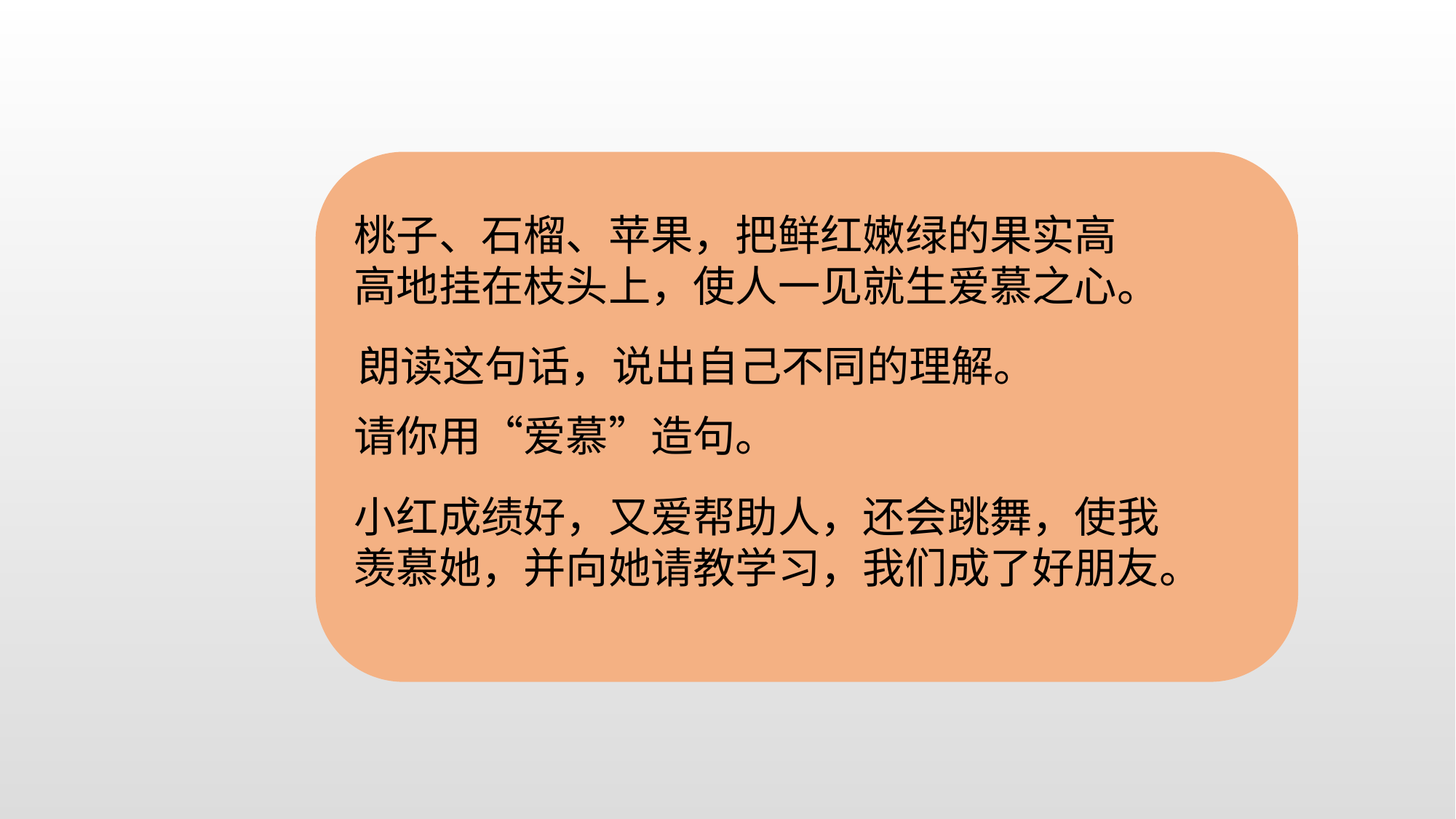

桃子、石榴、苹果，把鲜红嫩绿的果实高高地挂在枝头上，使人一见就生爱慕之心。
朗读这句话，说出自己不同的理解。
请你用“爱慕”造句。
小红成绩好，又爱帮助人，还会跳舞，使我羡慕她，并向她请教学习，我们成了好朋友。